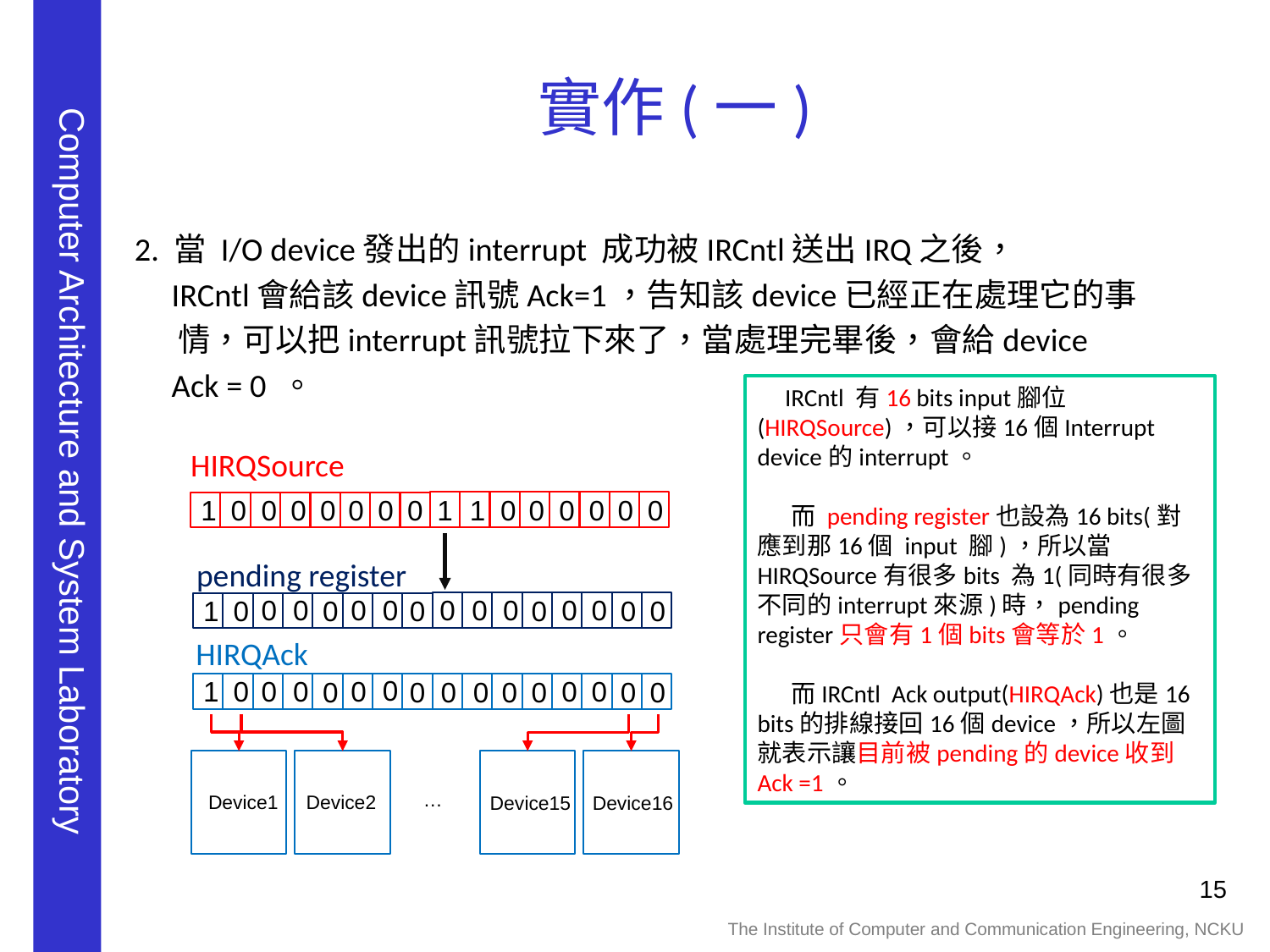

# 實作(一)
2. 當 I/O device發出的interrupt 成功被IRCntl送出IRQ之後，
     IRCntl會給該device訊號Ack=1，告知該device已經正在處理它的事
     情，可以把interrupt訊號拉下來了，當處理完畢後，會給device
     Ack = 0 。
     IRCntl 有16 bits input腳位(HIRQSource)，可以接16個Interrupt device的interrupt。

     而 pending register也設為16 bits(對應到那16個 input 腳)，所以當HIRQSource有很多bits 為1(同時有很多不同的interrupt來源)時，pending  register只會有1個bits會等於1。

     而IRCntl  Ack output(HIRQAck)也是16 bits的排線接回16個device，所以左圖就表示讓目前被pending的device收到Ack =1。
HIRQSource
0
0
0
0
1
1
0
0
0
1
0
0
0
0
0
0

pending register
0
0
0
0
0
0
0
0
0
1
0
0
0
0
0
0

HIRQAck
0
0
0
0
0
0
1
0
0
0
0
0
0
0
0
0

…
Device1
Device2
Device15
Device16
15